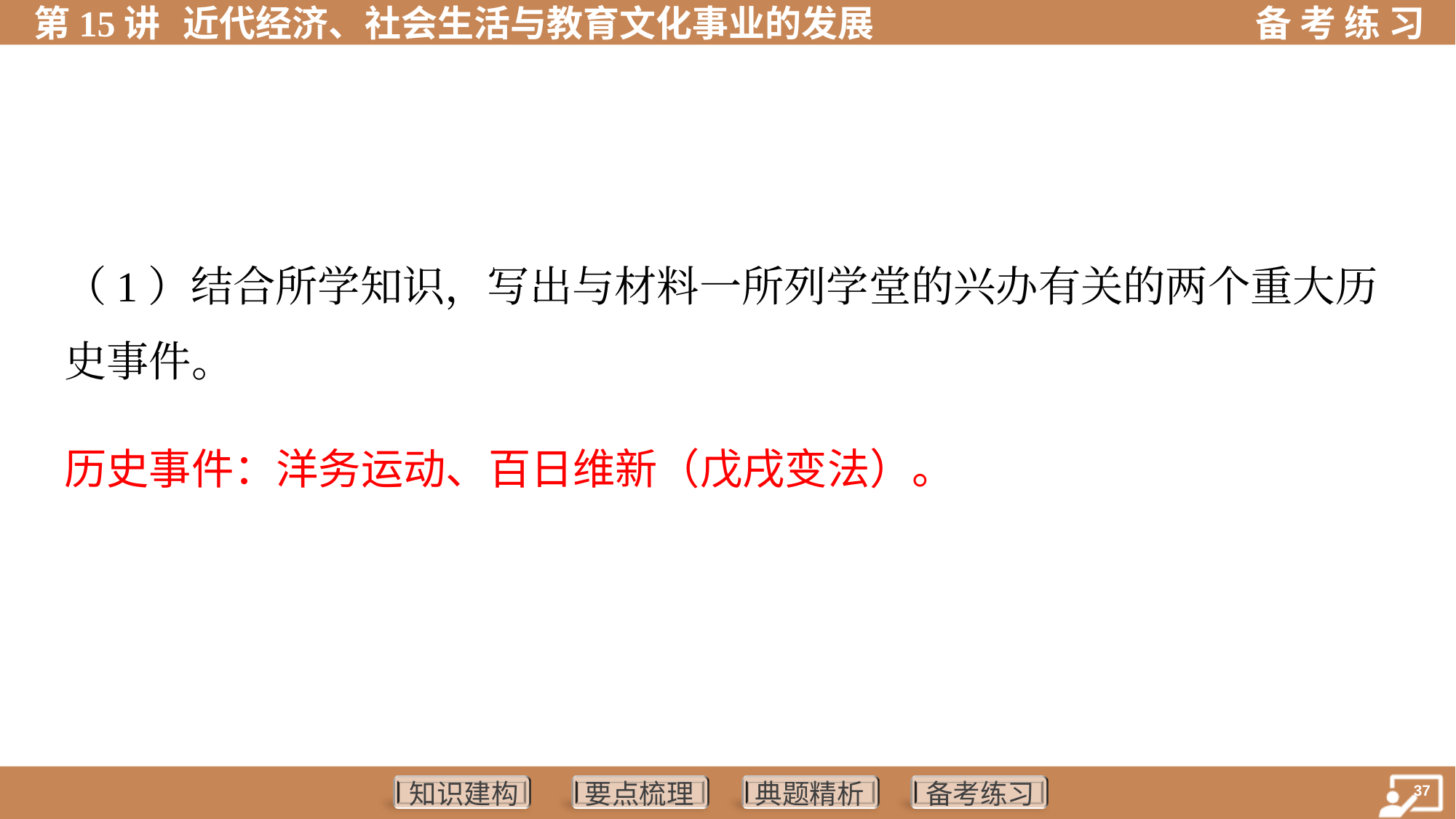

（1）结合所学知识，写出与材料一所列学堂的兴办有关的两个重大历
史事件。
历史事件：洋务运动、百日维新（戊戌变法）。